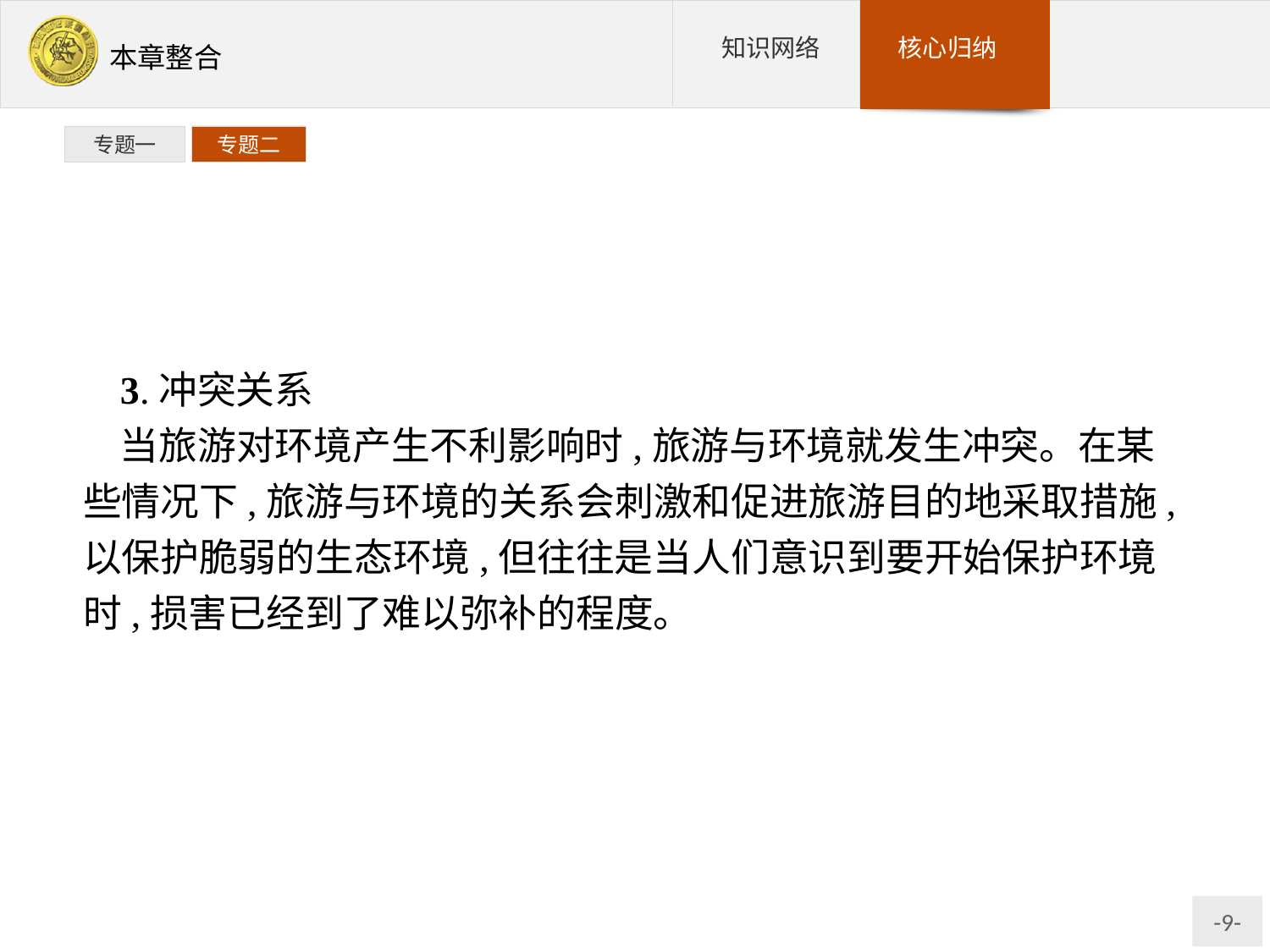

专题一
专题二
3.冲突关系
当旅游对环境产生不利影响时,旅游与环境就发生冲突。在某些情况下,旅游与环境的关系会刺激和促进旅游目的地采取措施,以保护脆弱的生态环境,但往往是当人们意识到要开始保护环境时,损害已经到了难以弥补的程度。